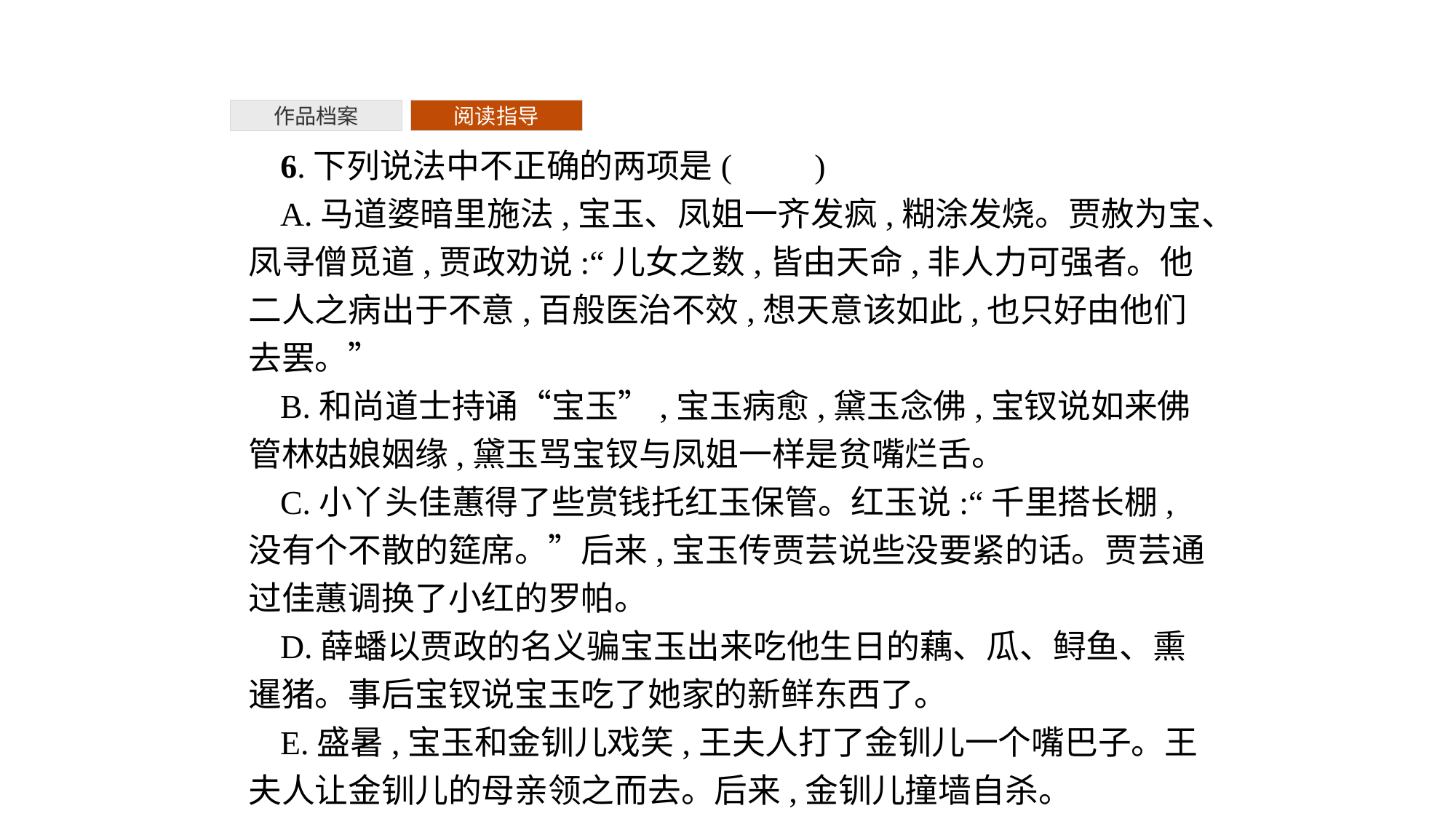

作品档案
阅读指导
6.下列说法中不正确的两项是(　　)
A.马道婆暗里施法,宝玉、凤姐一齐发疯,糊涂发烧。贾赦为宝、凤寻僧觅道,贾政劝说:“儿女之数,皆由天命,非人力可强者。他二人之病出于不意,百般医治不效,想天意该如此,也只好由他们去罢。”
B.和尚道士持诵“宝玉”,宝玉病愈,黛玉念佛,宝钗说如来佛管林姑娘姻缘,黛玉骂宝钗与凤姐一样是贫嘴烂舌。
C.小丫头佳蕙得了些赏钱托红玉保管。红玉说:“千里搭长棚,没有个不散的筵席。”后来,宝玉传贾芸说些没要紧的话。贾芸通过佳蕙调换了小红的罗帕。
D.薛蟠以贾政的名义骗宝玉出来吃他生日的藕、瓜、鲟鱼、熏暹猪。事后宝钗说宝玉吃了她家的新鲜东西了。
E.盛暑,宝玉和金钏儿戏笑,王夫人打了金钏儿一个嘴巴子。王夫人让金钏儿的母亲领之而去。后来,金钏儿撞墙自杀。